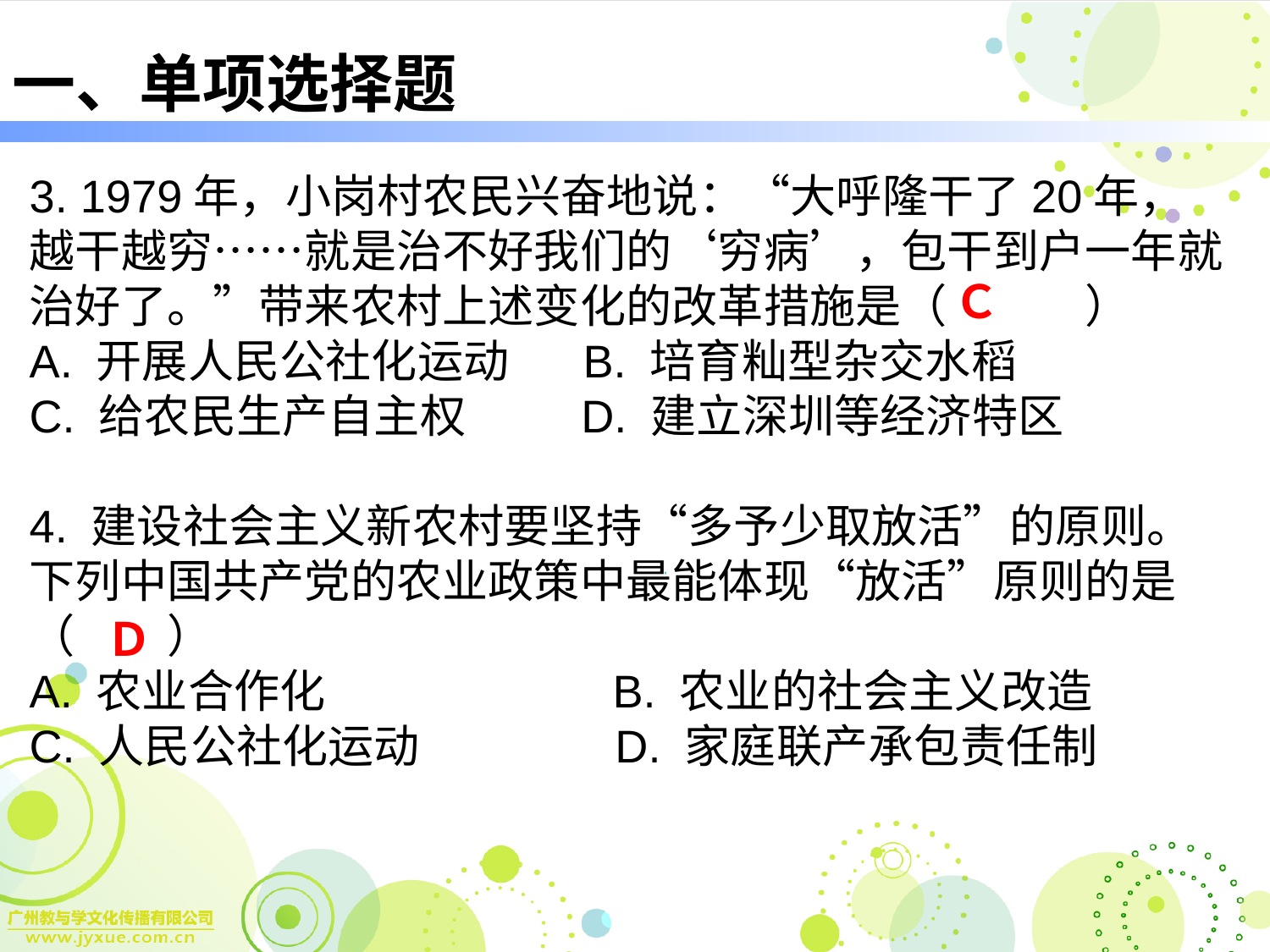

# 一、单项选择题

3. 1979年，小岗村农民兴奋地说：“大呼隆干了20年，越干越穷……就是治不好我们的‘穷病’，包干到户一年就治好了。”带来农村上述变化的改革措施是（　　　）
A. 开展人民公社化运动      B. 培育籼型杂交水稻
C. 给农民生产自主权          D. 建立深圳等经济特区

4. 建设社会主义新农村要坚持“多予少取放活”的原则。下列中国共产党的农业政策中最能体现“放活”原则的是
（　　）
A. 农业合作化　　　　　　B. 农业的社会主义改造
C. 人民公社化运动　　　　D. 家庭联产承包责任制
Ｃ
Ｄ